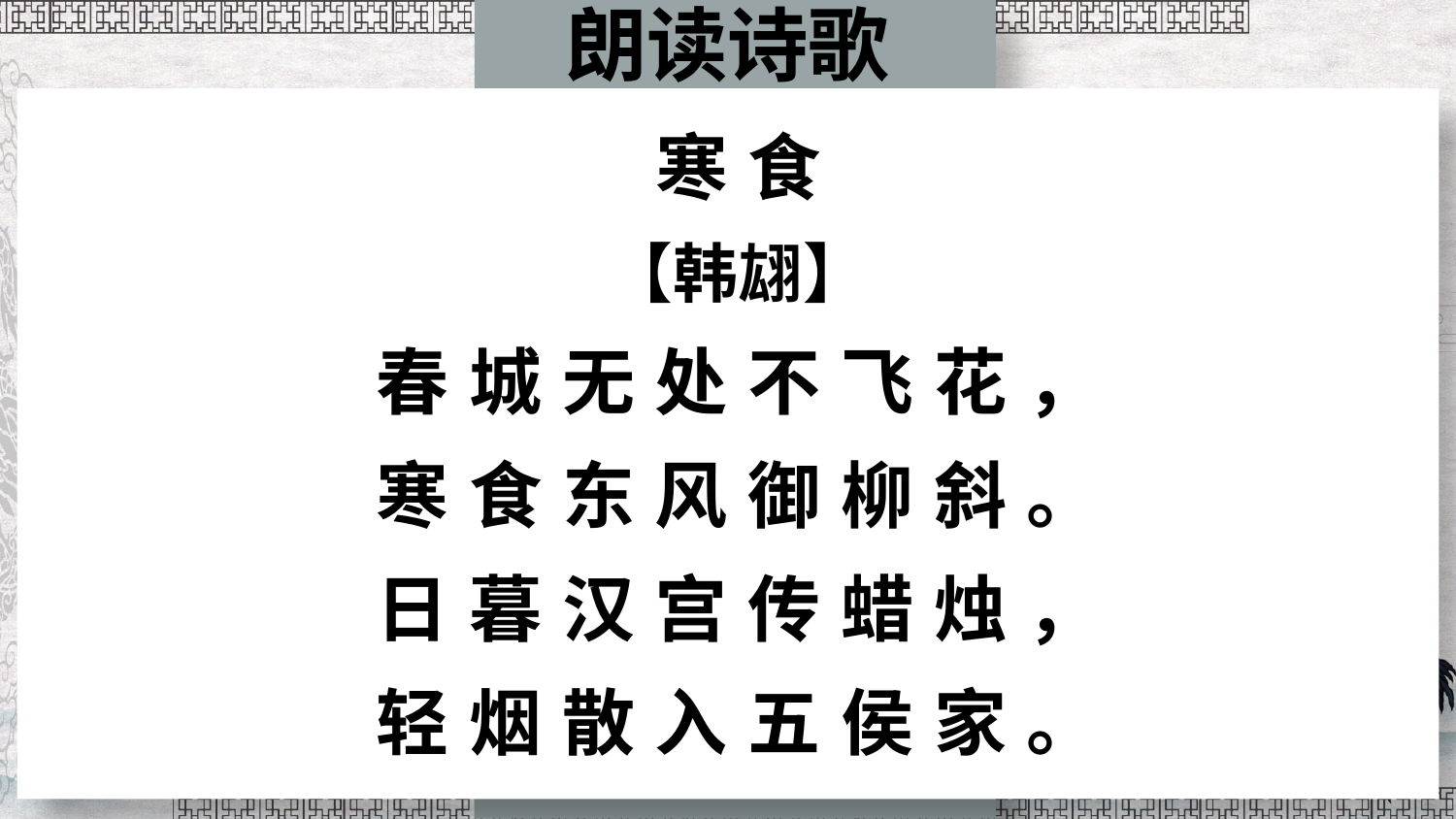

朗读诗歌
寒食
【韩翃】
春城无处不飞花，
寒食东风御柳斜。
日暮汉宫传蜡烛，
轻烟散入五侯家。